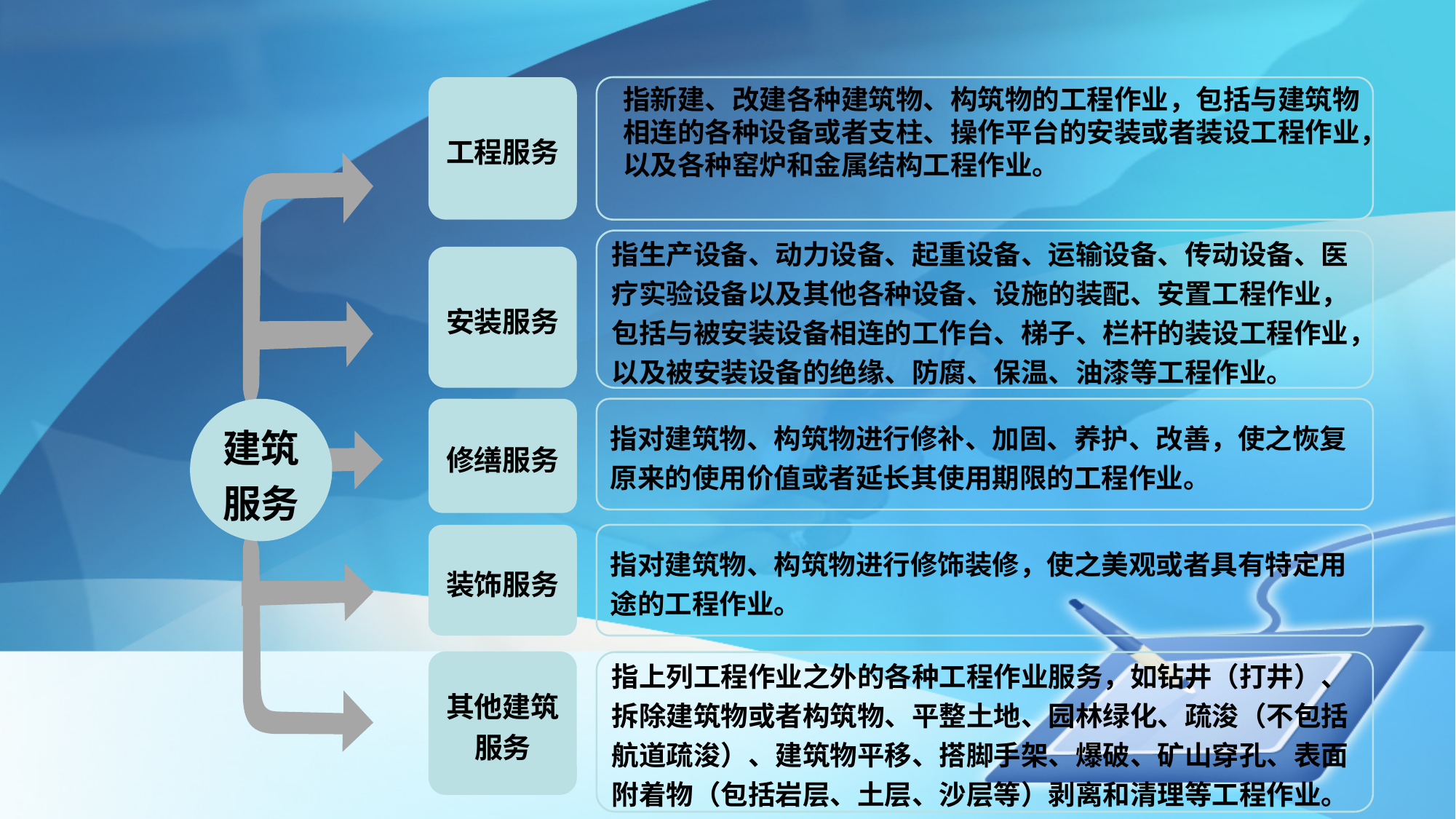

指新建、改建各种建筑物、构筑物的工程作业，包括与建筑物相连的各种设备或者支柱、操作平台的安装或者装设工程作业，以及各种窑炉和金属结构工程作业。
工程服务

指生产设备、动力设备、起重设备、运输设备、传动设备、医疗实验设备以及其他各种设备、设施的装配、安置工程作业，包括与被安装设备相连的工作台、梯子、栏杆的装设工程作业，以及被安装设备的绝缘、防腐、保温、油漆等工程作业。
安装服务

建筑服务
修缮服务
指对建筑物、构筑物进行修补、加固、养护、改善，使之恢复原来的使用价值或者延长其使用期限的工程作业。

装饰服务
指对建筑物、构筑物进行修饰装修，使之美观或者具有特定用途的工程作业。

其他建筑服务
指上列工程作业之外的各种工程作业服务，如钻井（打井）、拆除建筑物或者构筑物、平整土地、园林绿化、疏浚（不包括航道疏浚）、建筑物平移、搭脚手架、爆破、矿山穿孔、表面附着物（包括岩层、土层、沙层等）剥离和清理等工程作业。